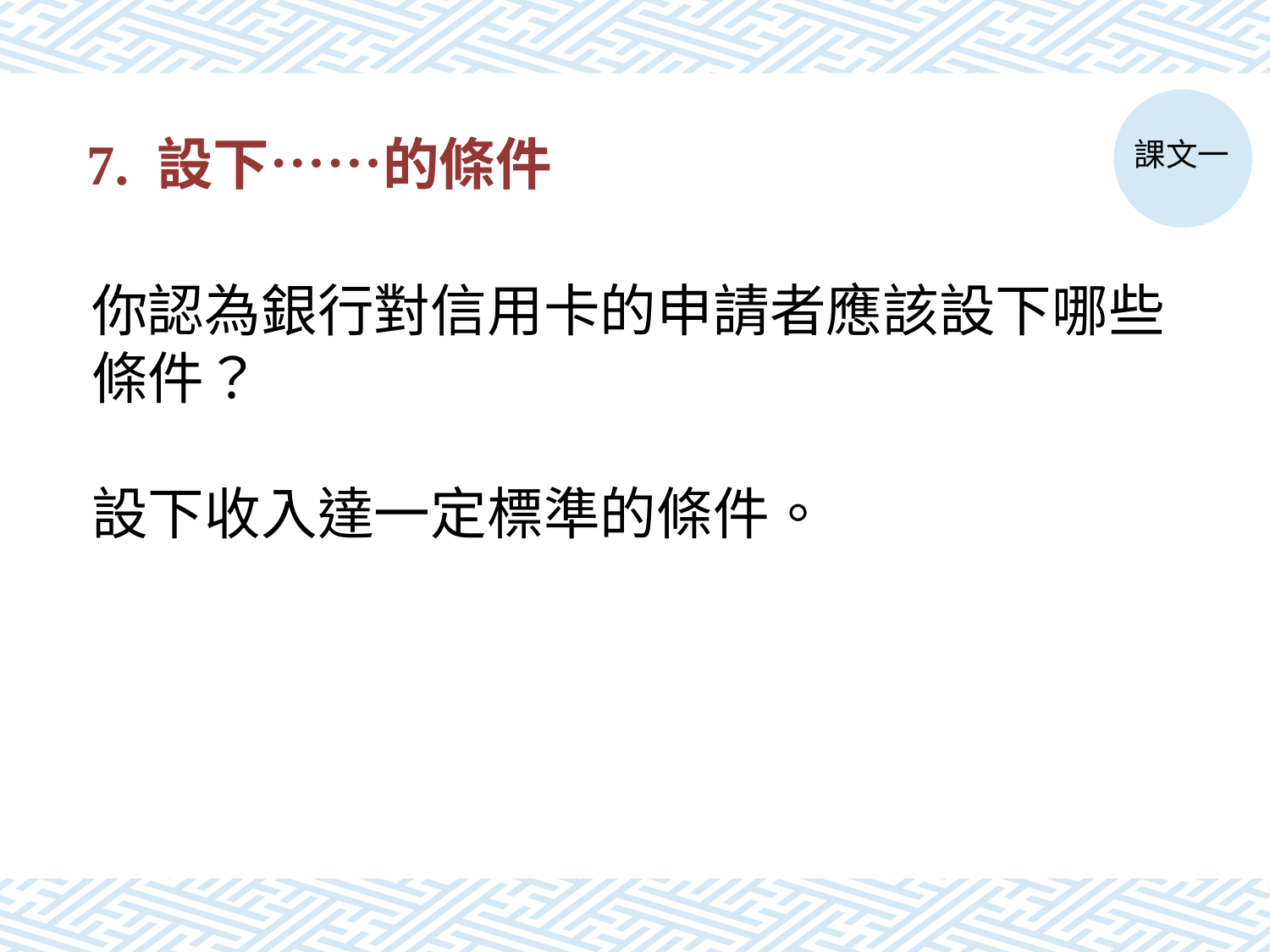

課文一
# 7. 設下……的條件
你認為銀行對信用卡的申請者應該設下哪些條件？

設下收入達一定標準的條件。